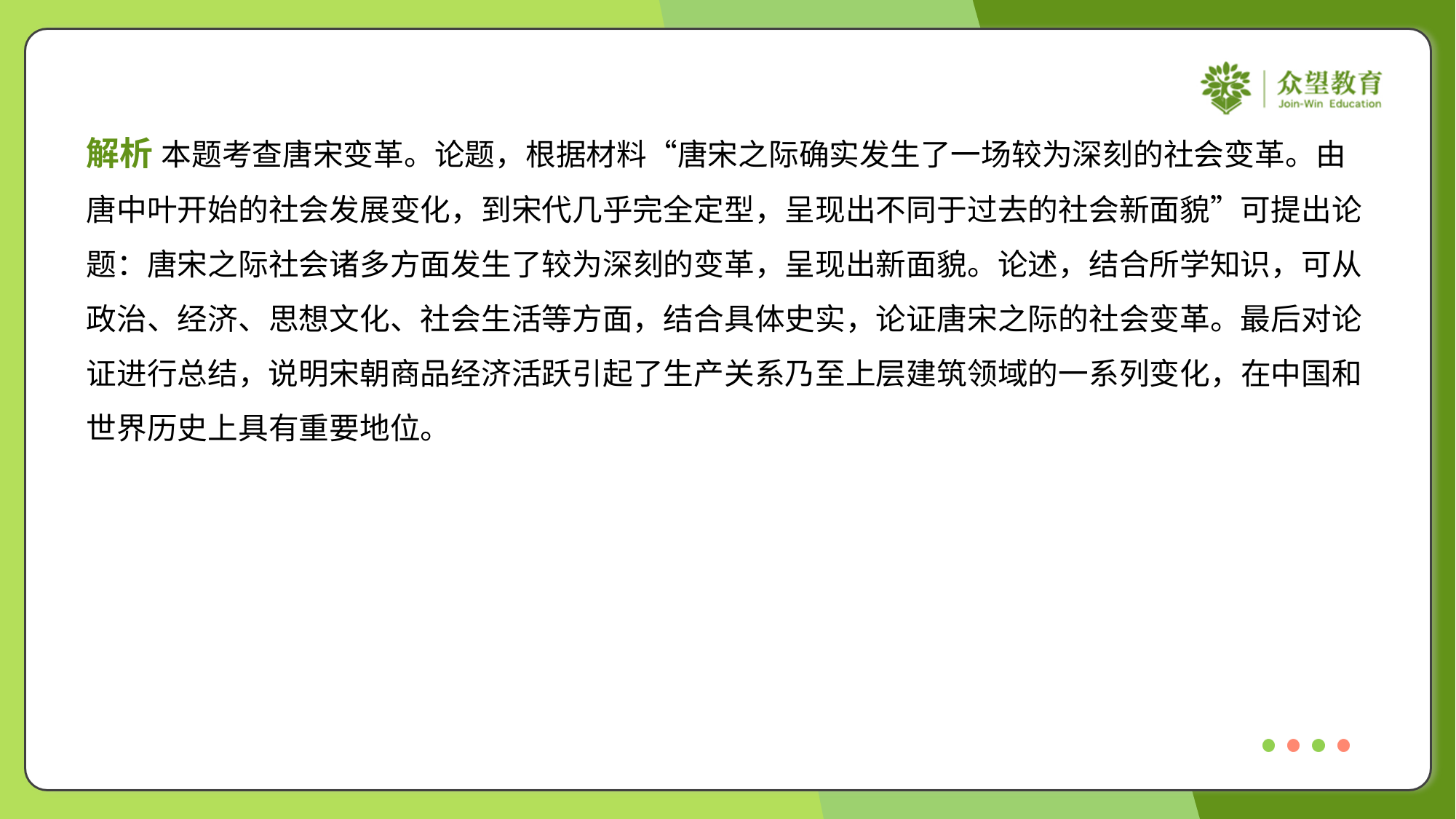

解析 本题考查唐宋变革。论题，根据材料“唐宋之际确实发生了一场较为深刻的社会变革。由
唐中叶开始的社会发展变化，到宋代几乎完全定型，呈现出不同于过去的社会新面貌”可提出论
题：唐宋之际社会诸多方面发生了较为深刻的变革，呈现出新面貌。论述，结合所学知识，可从
政治、经济、思想文化、社会生活等方面，结合具体史实，论证唐宋之际的社会变革。最后对论
证进行总结，说明宋朝商品经济活跃引起了生产关系乃至上层建筑领域的一系列变化，在中国和
世界历史上具有重要地位。